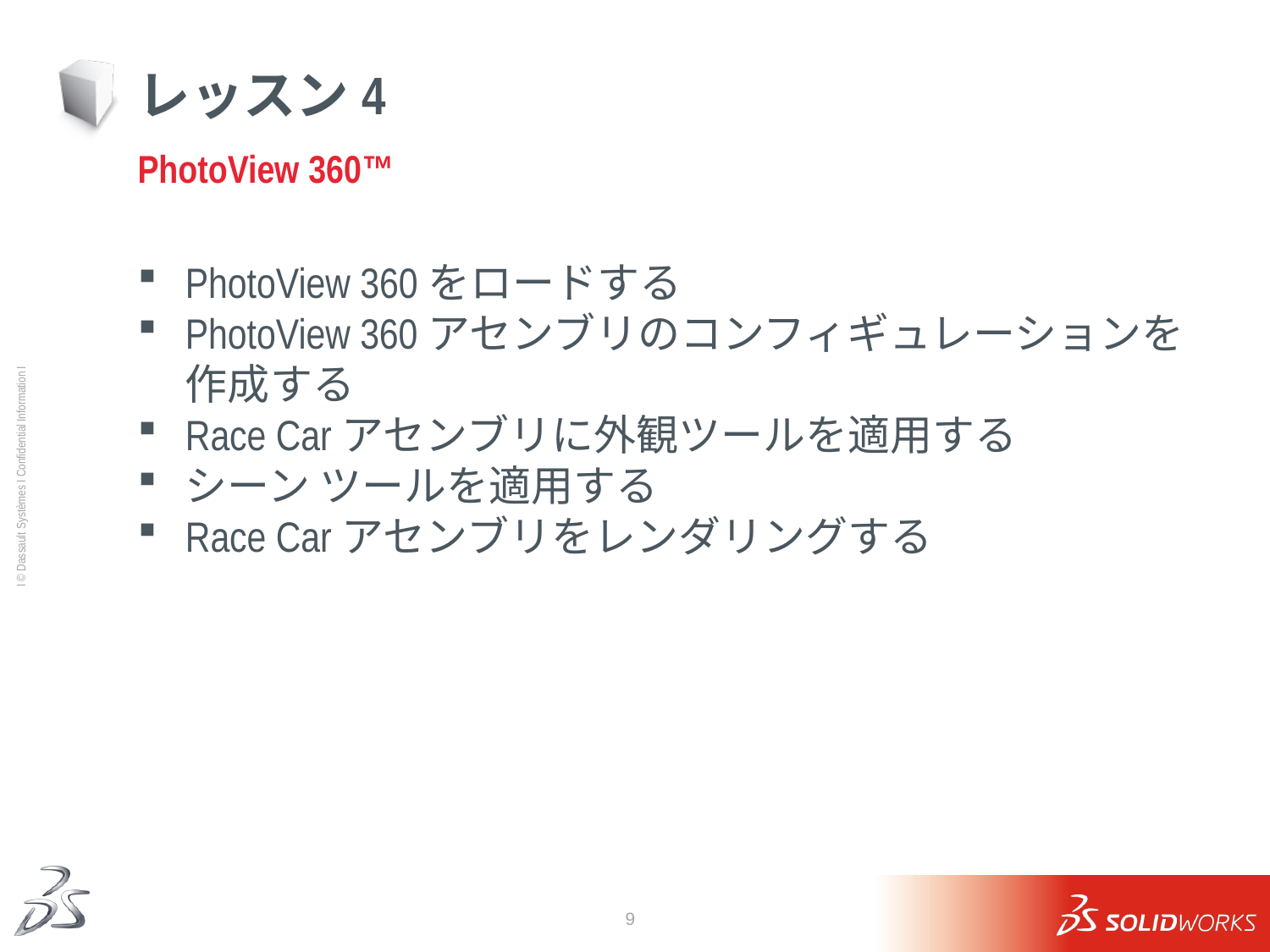

# レッスン4
PhotoView 360™
PhotoView 360をロードする
PhotoView 360アセンブリのコンフィギュレーションを作成する
Race Carアセンブリに外観ツールを適用する
シーン ツールを適用する
Race Carアセンブリをレンダリングする